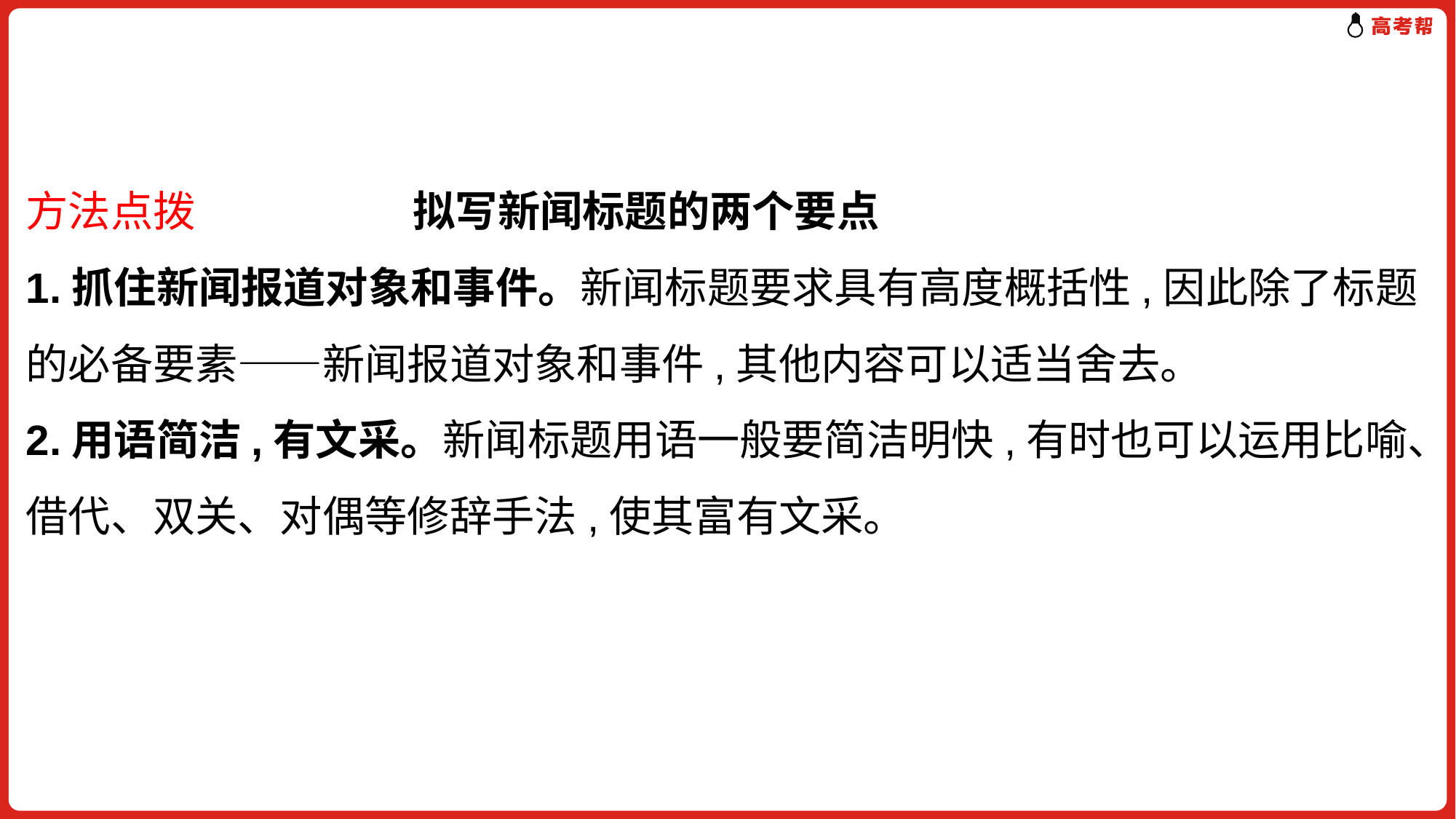

方法点拨                       拟写新闻标题的两个要点
1.抓住新闻报道对象和事件。新闻标题要求具有高度概括性,因此除了标题的必备要素——新闻报道对象和事件,其他内容可以适当舍去。
2.用语简洁,有文采。新闻标题用语一般要简洁明快,有时也可以运用比喻、借代、双关、对偶等修辞手法,使其富有文采。